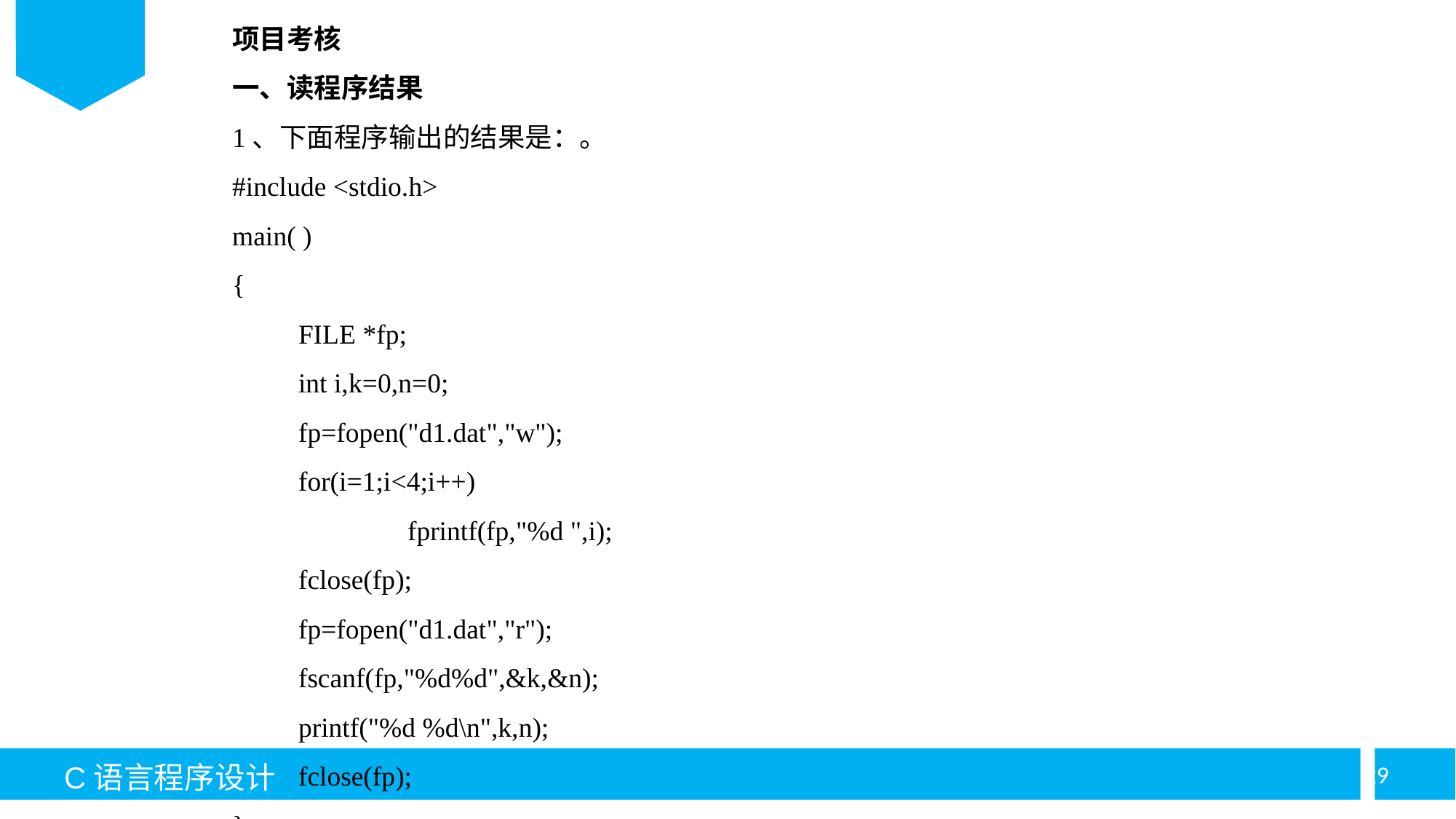

项目考核
一、读程序结果
1、下面程序输出的结果是：。
#include <stdio.h>
main( )
{
	FILE *fp;
	int i,k=0,n=0;
	fp=fopen("d1.dat","w");
	for(i=1;i<4;i++)
		fprintf(fp,"%d ",i);
	fclose(fp);
	fp=fopen("d1.dat","r");
	fscanf(fp,"%d%d",&k,&n);
	printf("%d %d\n",k,n);
	fclose(fp);
}